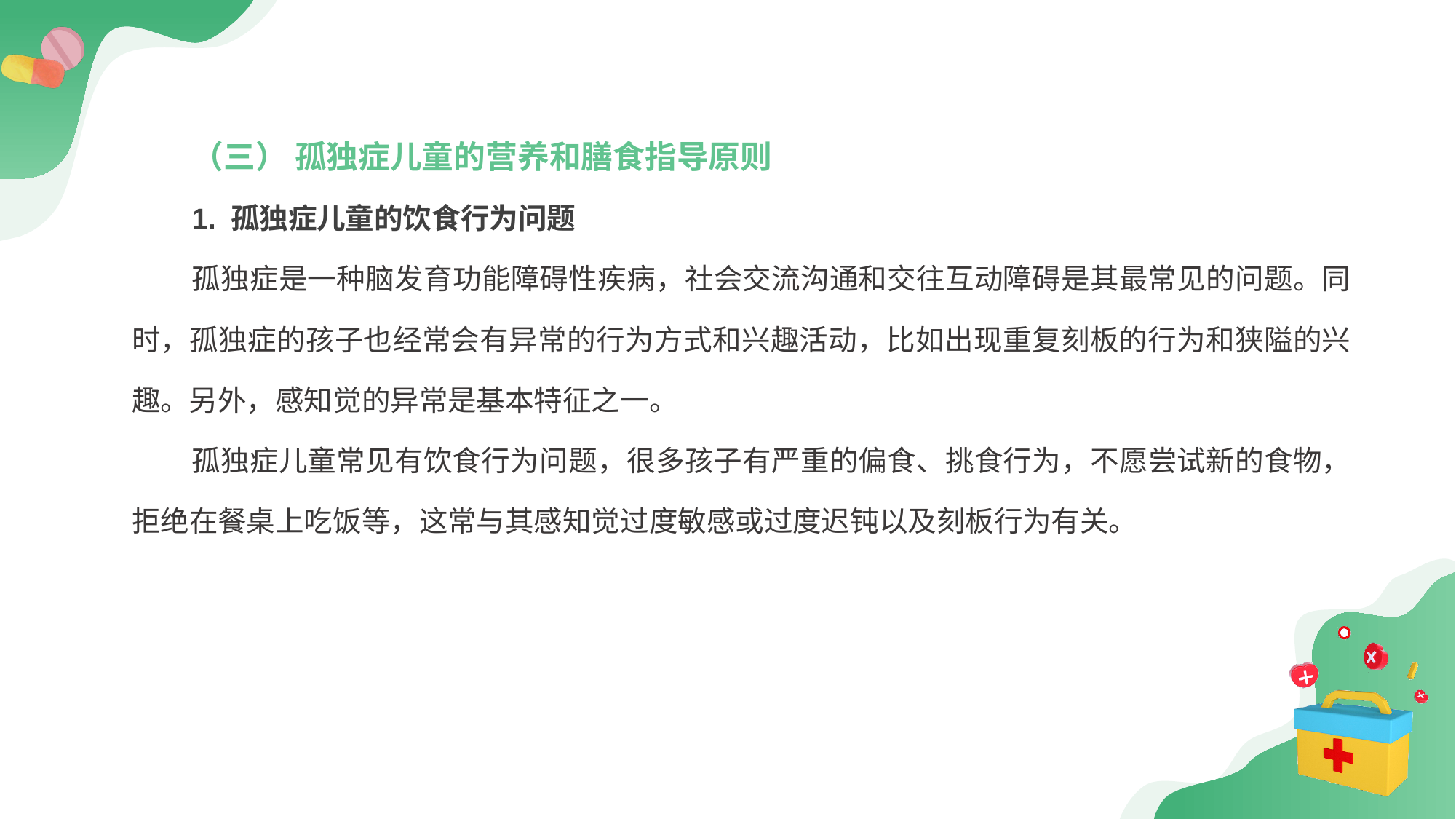

（三） 孤独症儿童的营养和膳食指导原则
1. 孤独症儿童的饮食行为问题
孤独症是一种脑发育功能障碍性疾病，社会交流沟通和交往互动障碍是其最常见的问题。同时，孤独症的孩子也经常会有异常的行为方式和兴趣活动，比如出现重复刻板的行为和狭隘的兴趣。另外，感知觉的异常是基本特征之一。
孤独症儿童常见有饮食行为问题，很多孩子有严重的偏食、挑食行为，不愿尝试新的食物，拒绝在餐桌上吃饭等，这常与其感知觉过度敏感或过度迟钝以及刻板行为有关。